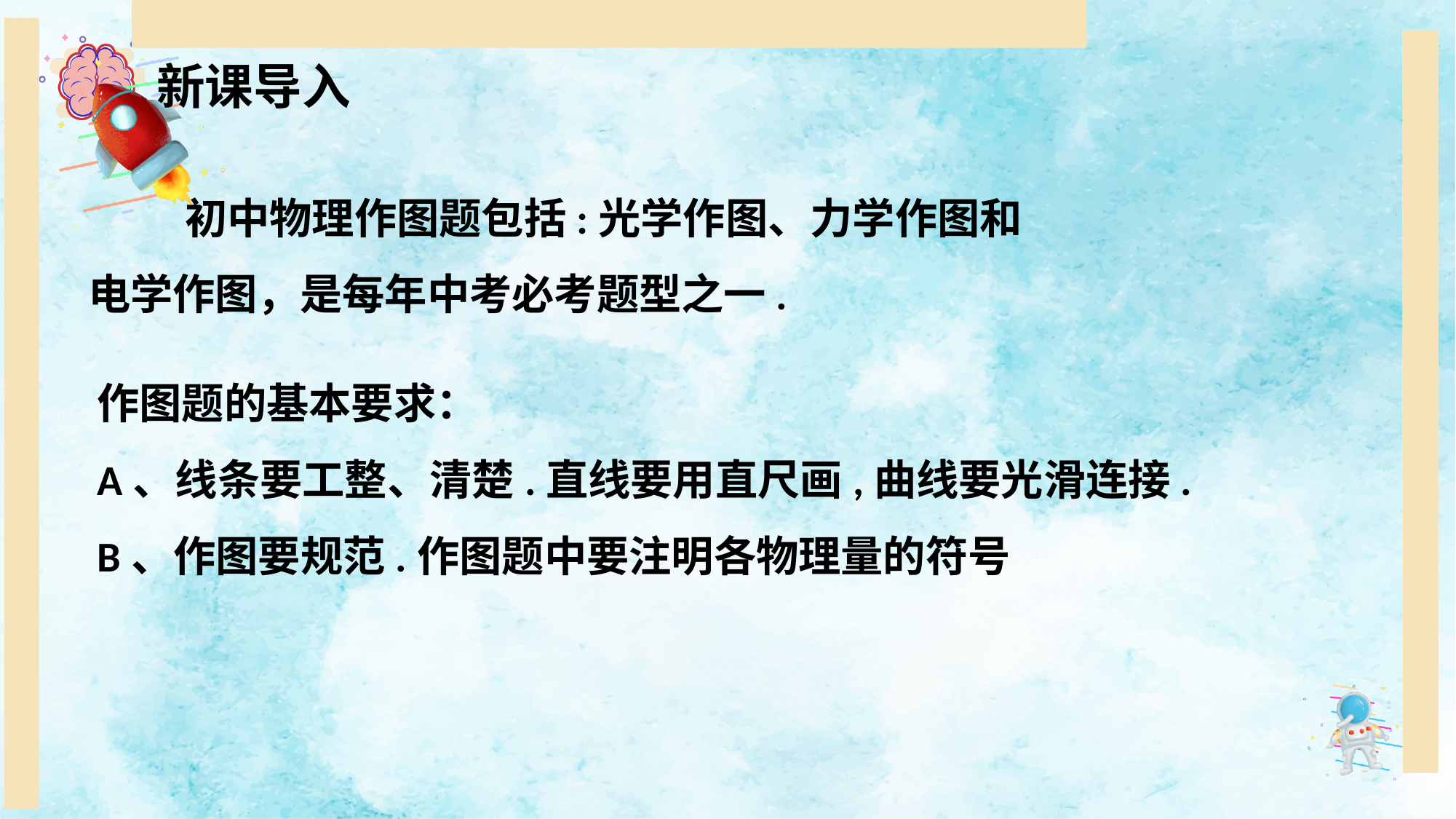

新课导入
         初中物理作图题包括:光学作图、力学作图和电学作图，是每年中考必考题型之一.
作图题的基本要求：
A、线条要工整、清楚.直线要用直尺画,曲线要光滑连接.
B、作图要规范.作图题中要注明各物理量的符号